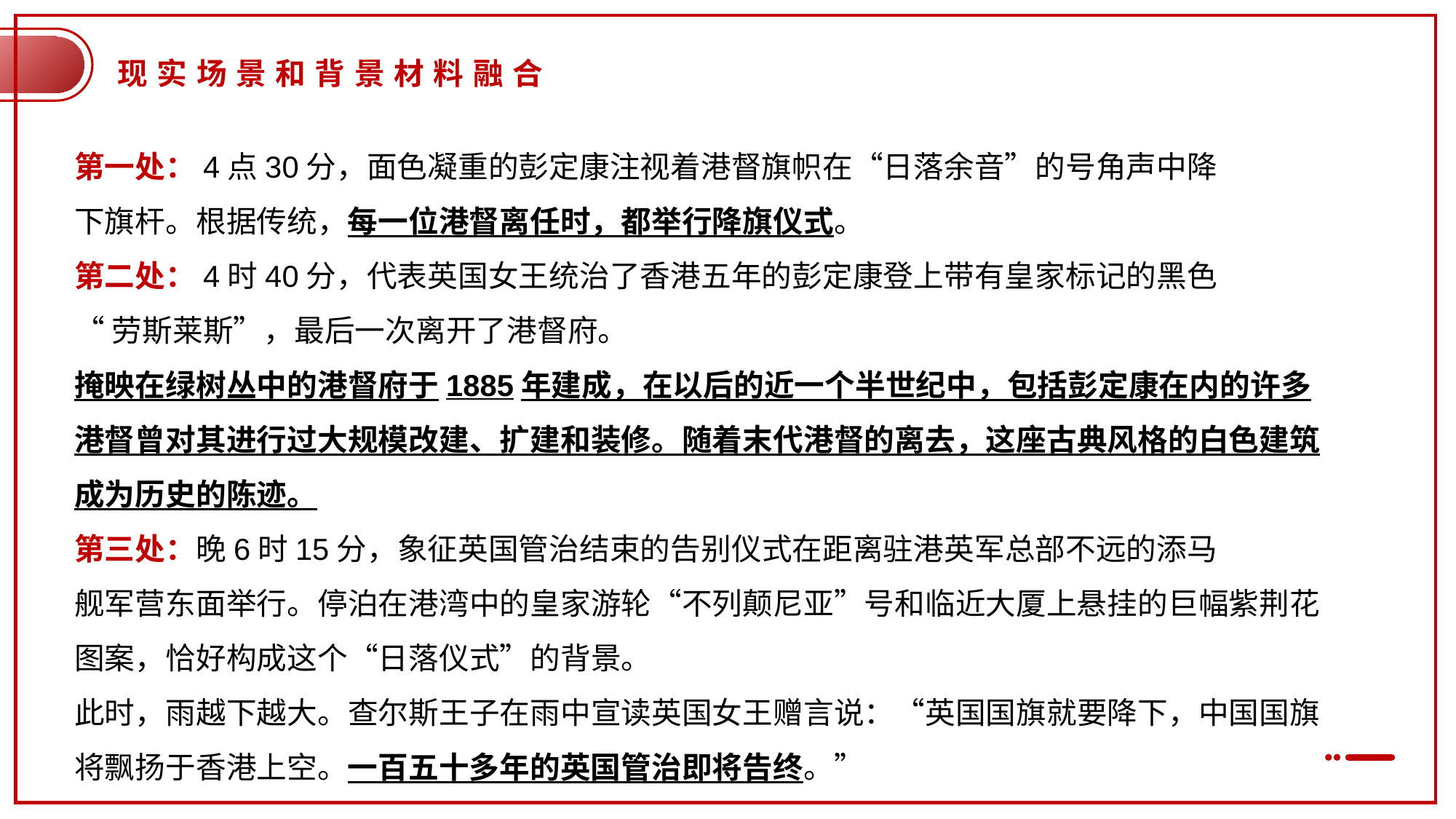

现实场景和背景材料融合
第一处：4点30分，面色凝重的彭定康注视着港督旗帜在“日落余音”的号角声中降
下旗杆。根据传统，每一位港督离任时，都举行降旗仪式。
第二处：4时40分，代表英国女王统治了香港五年的彭定康登上带有皇家标记的黑色
“劳斯莱斯”，最后一次离开了港督府。
掩映在绿树丛中的港督府于1885年建成，在以后的近一个半世纪中，包括彭定康在内的许多港督曾对其进行过大规模改建、扩建和装修。随着末代港督的离去，这座古典风格的白色建筑成为历史的陈迹。
第三处：晚6时15分，象征英国管治结束的告别仪式在距离驻港英军总部不远的添马
舰军营东面举行。停泊在港湾中的皇家游轮“不列颠尼亚”号和临近大厦上悬挂的巨幅紫荆花图案，恰好构成这个“日落仪式”的背景。
此时，雨越下越大。查尔斯王子在雨中宣读英国女王赠言说：“英国国旗就要降下，中国国旗将飘扬于香港上空。一百五十多年的英国管治即将告终。”